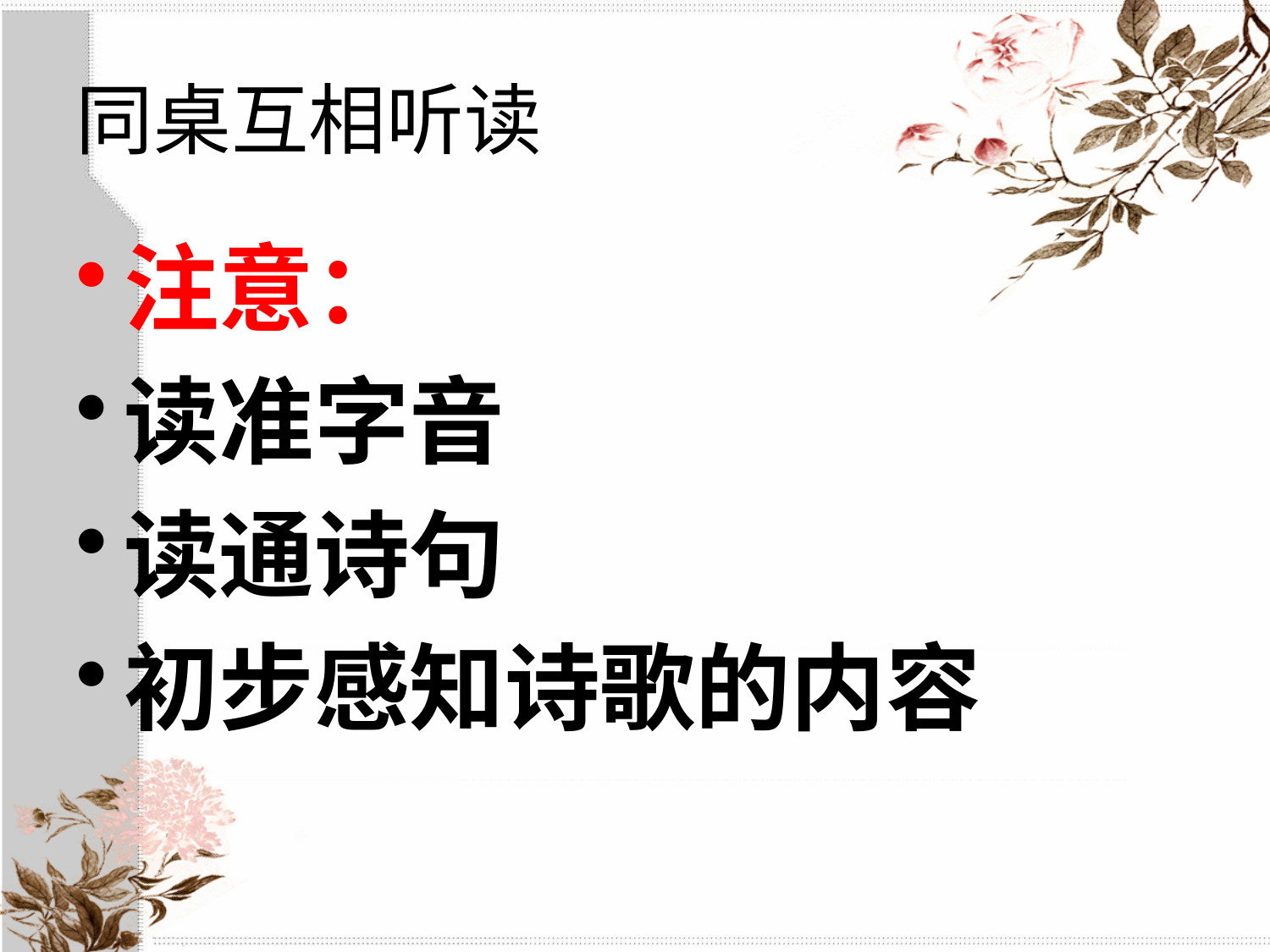

# 同桌互相听读
注意：
读准字音
读通诗句
初步感知诗歌的内容
7